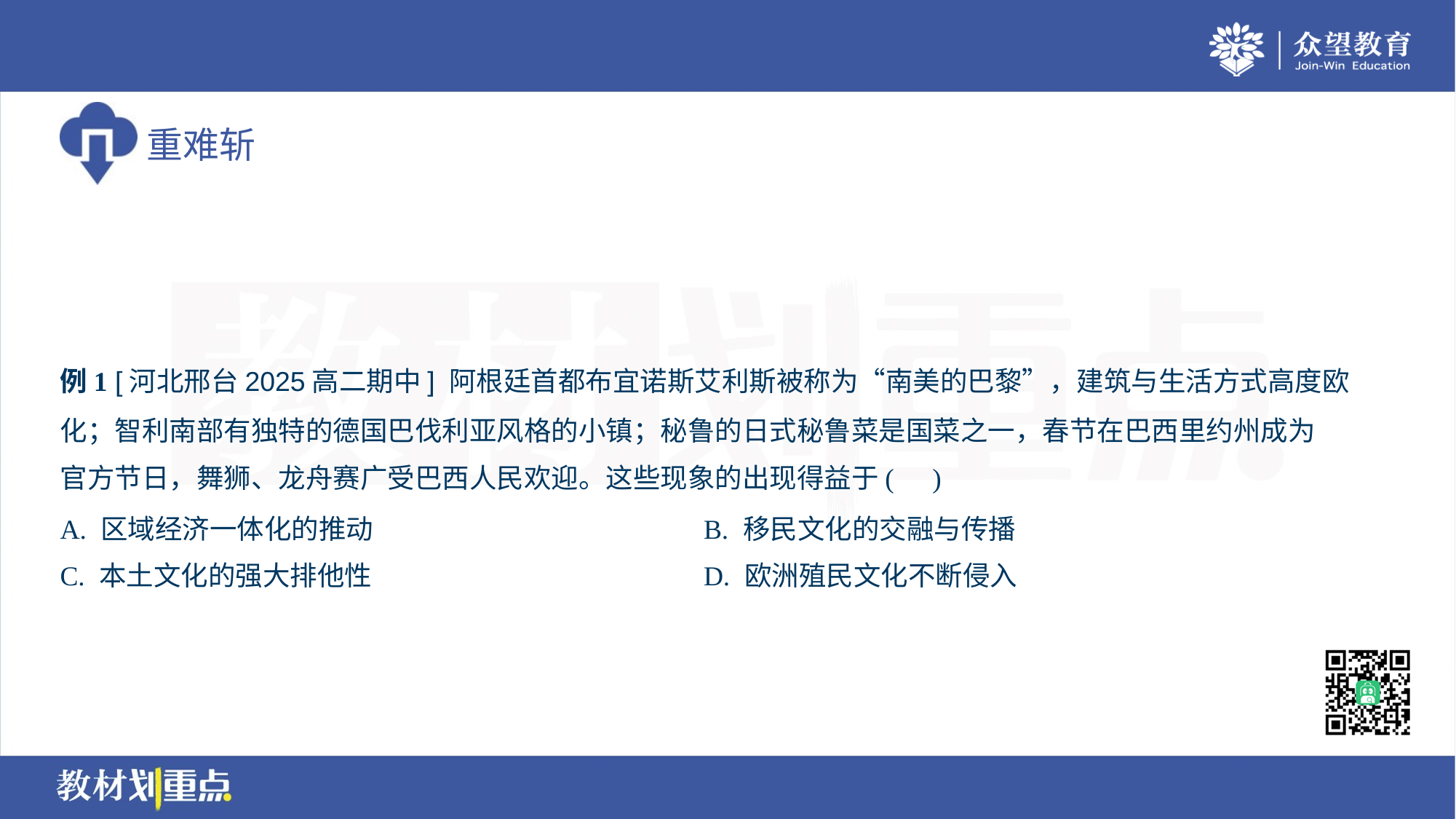

例1 [河北邢台2025高二期中] 阿根廷首都布宜诺斯艾利斯被称为“南美的巴黎”，建筑与生活方式高度欧
化；智利南部有独特的德国巴伐利亚风格的小镇；秘鲁的日式秘鲁菜是国菜之一，春节在巴西里约州成为
官方节日，舞狮、龙舟赛广受巴西人民欢迎。这些现象的出现得益于(     )
A. 区域经济一体化的推动	B. 移民文化的交融与传播
C. 本土文化的强大排他性	D. 欧洲殖民文化不断侵入